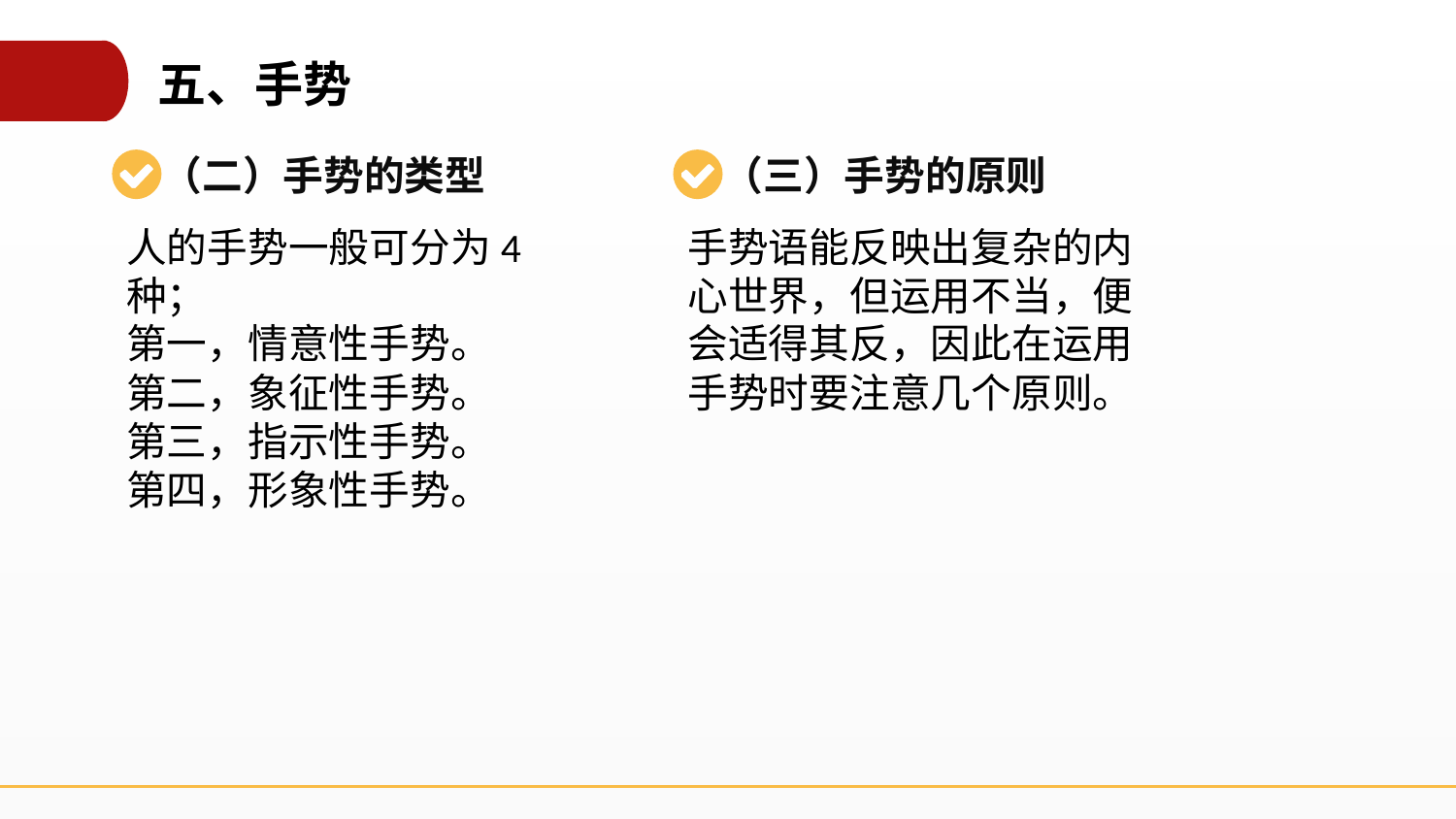

五、手势

（二）手势的类型
（三）手势的原则
人的手势一般可分为4种；
第一，情意性手势。
第二，象征性手势。
第三，指示性手势。
第四，形象性手势。
手势语能反映出复杂的内心世界，但运用不当，便会适得其反，因此在运用手势时要注意几个原则。